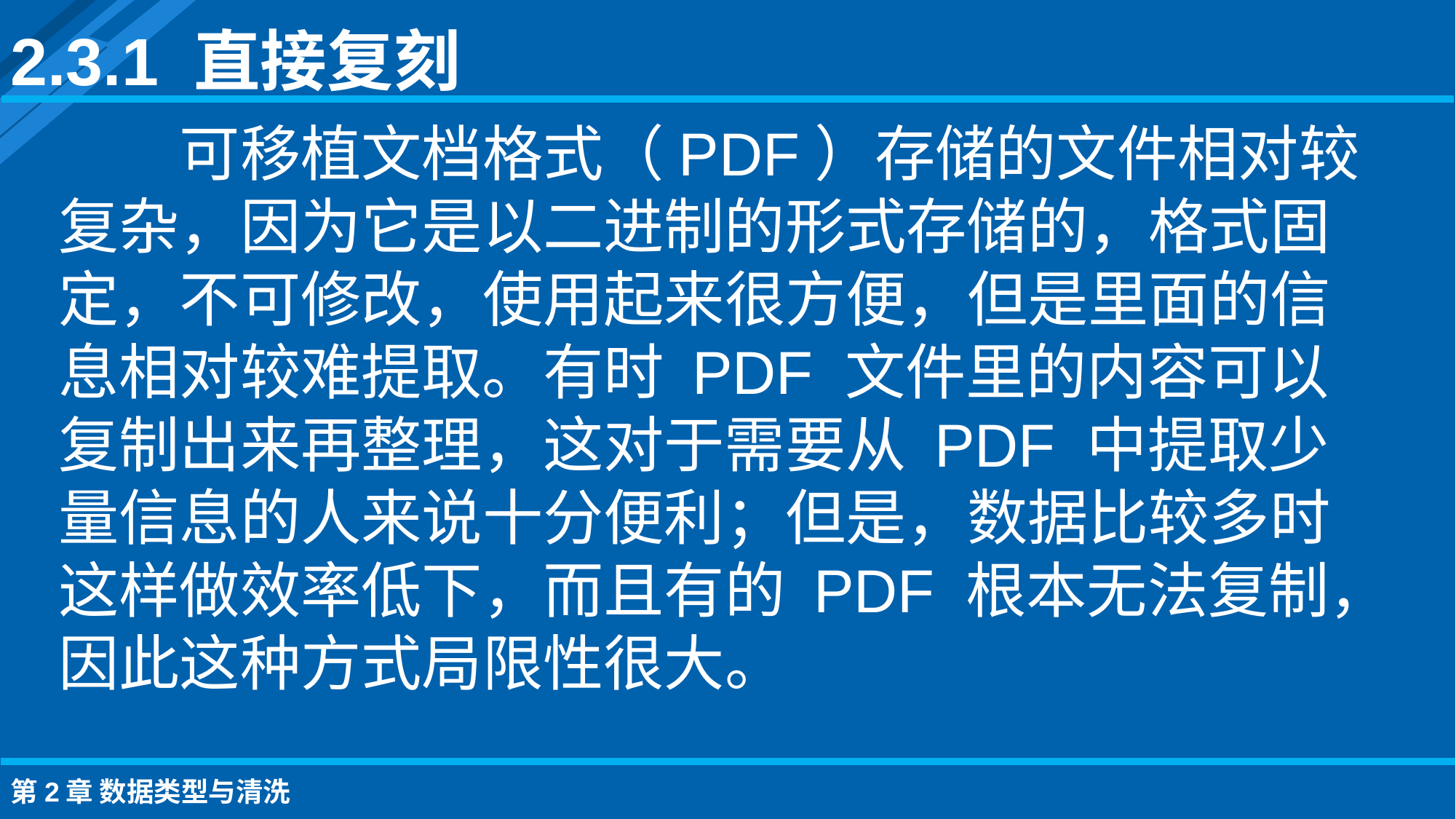

2.3.1 直接复刻

可移植文档格式（PDF）存储的文件相对较复杂，因为它是以二进制的形式存储的，格式固定，不可修改，使用起来很方便，但是里面的信息相对较难提取。有时 PDF 文件里的内容可以复制出来再整理，这对于需要从 PDF 中提取少量信息的人来说十分便利；但是，数据比较多时这样做效率低下，而且有的 PDF 根本无法复制，因此这种方式局限性很大。
第2章 数据类型与清洗